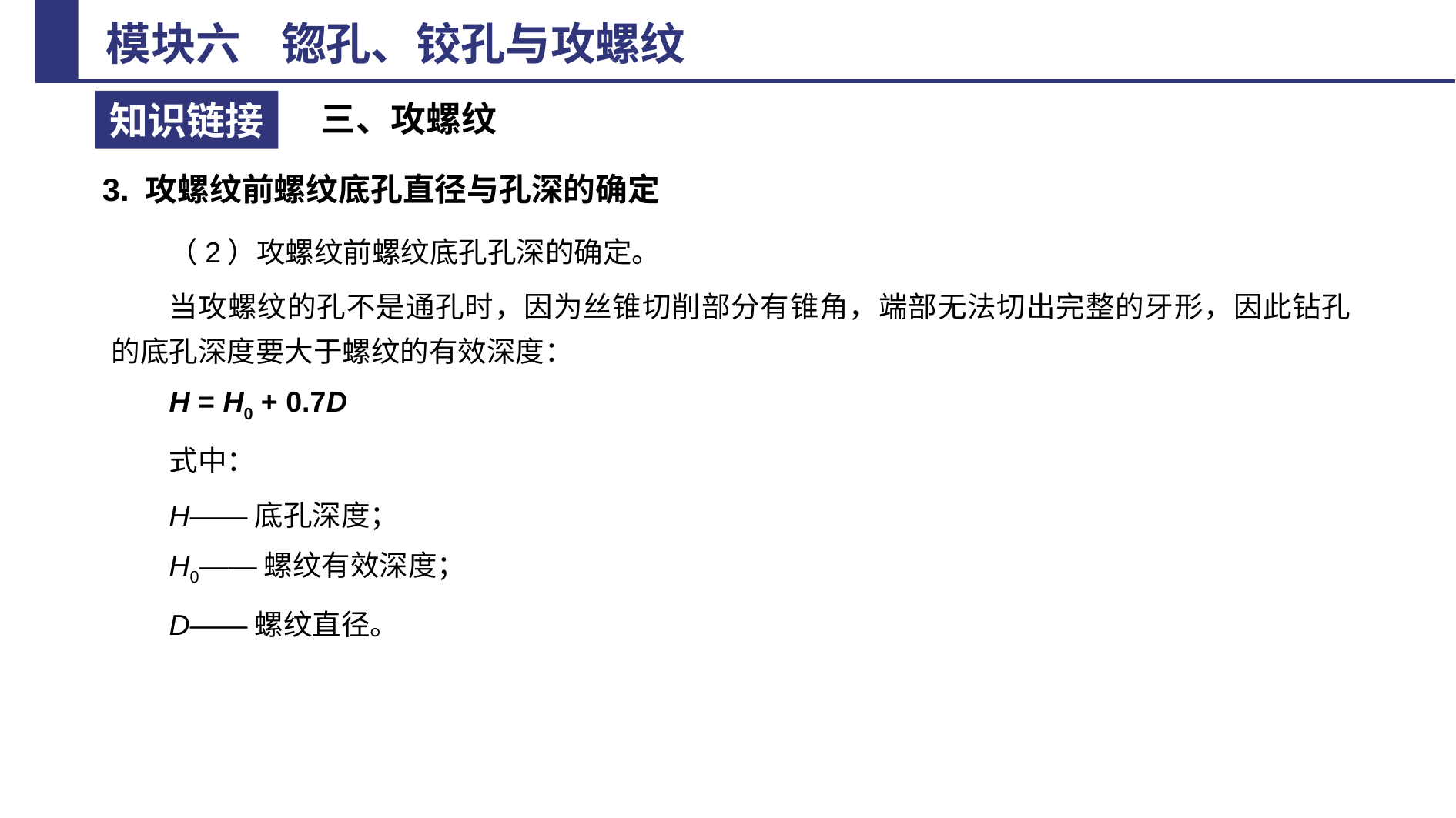

三、攻螺纹
3. 攻螺纹前螺纹底孔直径与孔深的确定
（2）攻螺纹前螺纹底孔孔深的确定。
当攻螺纹的孔不是通孔时，因为丝锥切削部分有锥角，端部无法切出完整的牙形，因此钻孔的底孔深度要大于螺纹的有效深度：
H = H0 + 0.7D
式中：
H——底孔深度；
H0——螺纹有效深度；
D——螺纹直径。